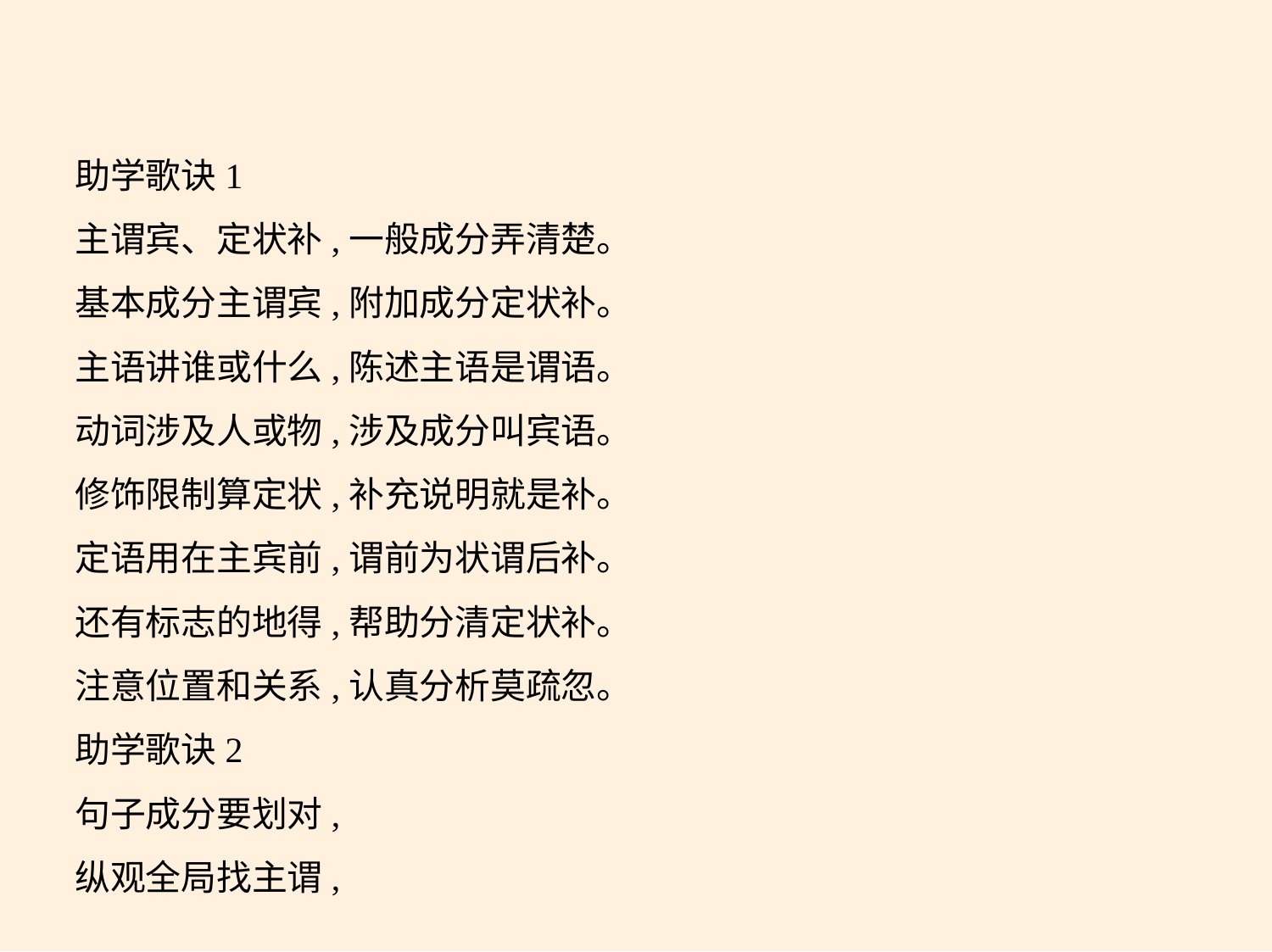

助学歌诀1
主谓宾、定状补,一般成分弄清楚。
基本成分主谓宾,附加成分定状补。
主语讲谁或什么,陈述主语是谓语。
动词涉及人或物,涉及成分叫宾语。
修饰限制算定状,补充说明就是补。
定语用在主宾前,谓前为状谓后补。
还有标志的地得,帮助分清定状补。
注意位置和关系,认真分析莫疏忽。
助学歌诀2
句子成分要划对,
纵观全局找主谓,